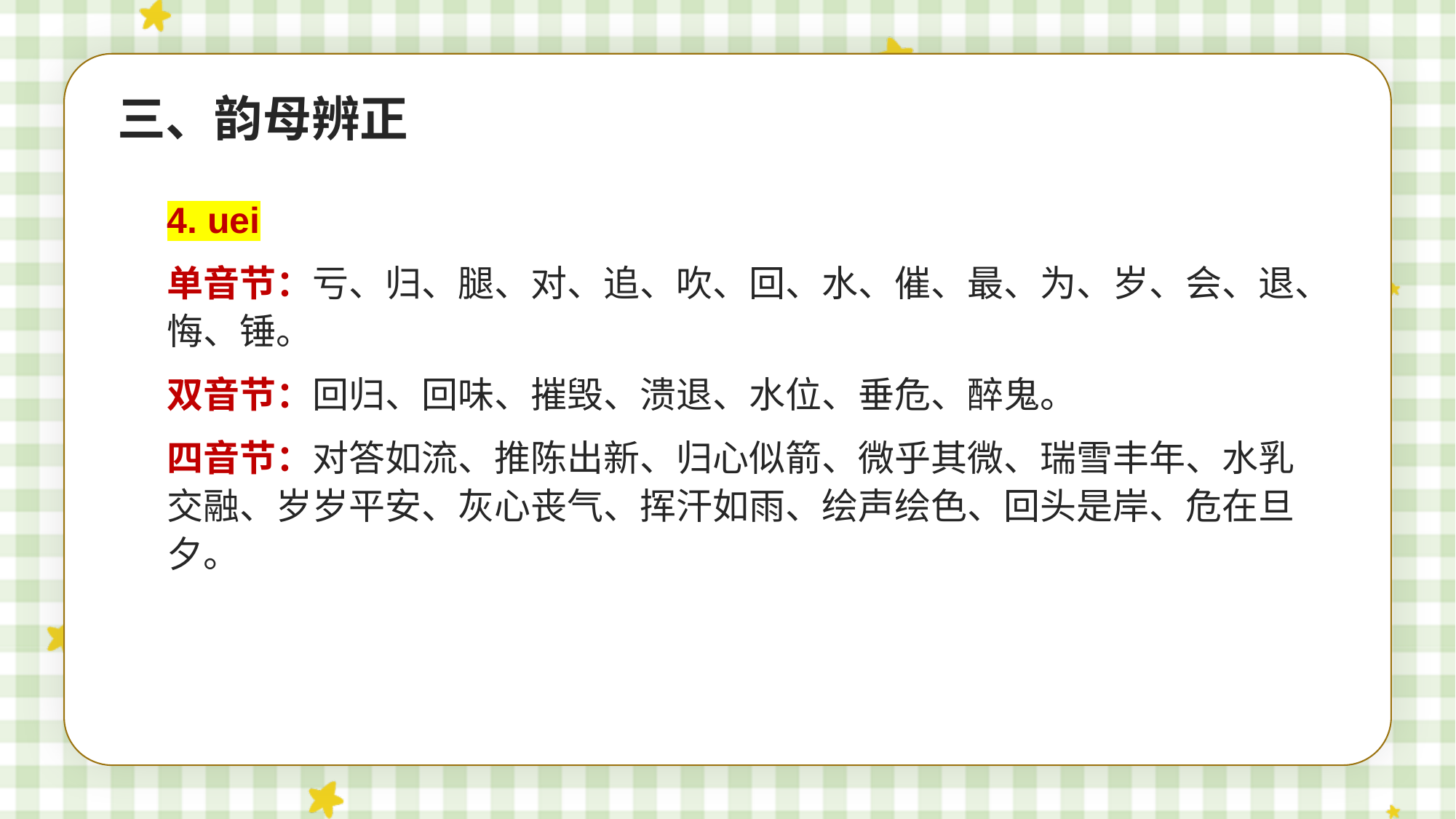

三、韵母辨正
4. uei
单音节：亏、归、腿、对、追、吹、回、水、催、最、为、岁、会、退、悔、锤。
双音节：回归、回味、摧毁、溃退、水位、垂危、醉鬼。
四音节：对答如流、推陈出新、归心似箭、微乎其微、瑞雪丰年、水乳交融、岁岁平安、灰心丧气、挥汗如雨、绘声绘色、回头是岸、危在旦夕。